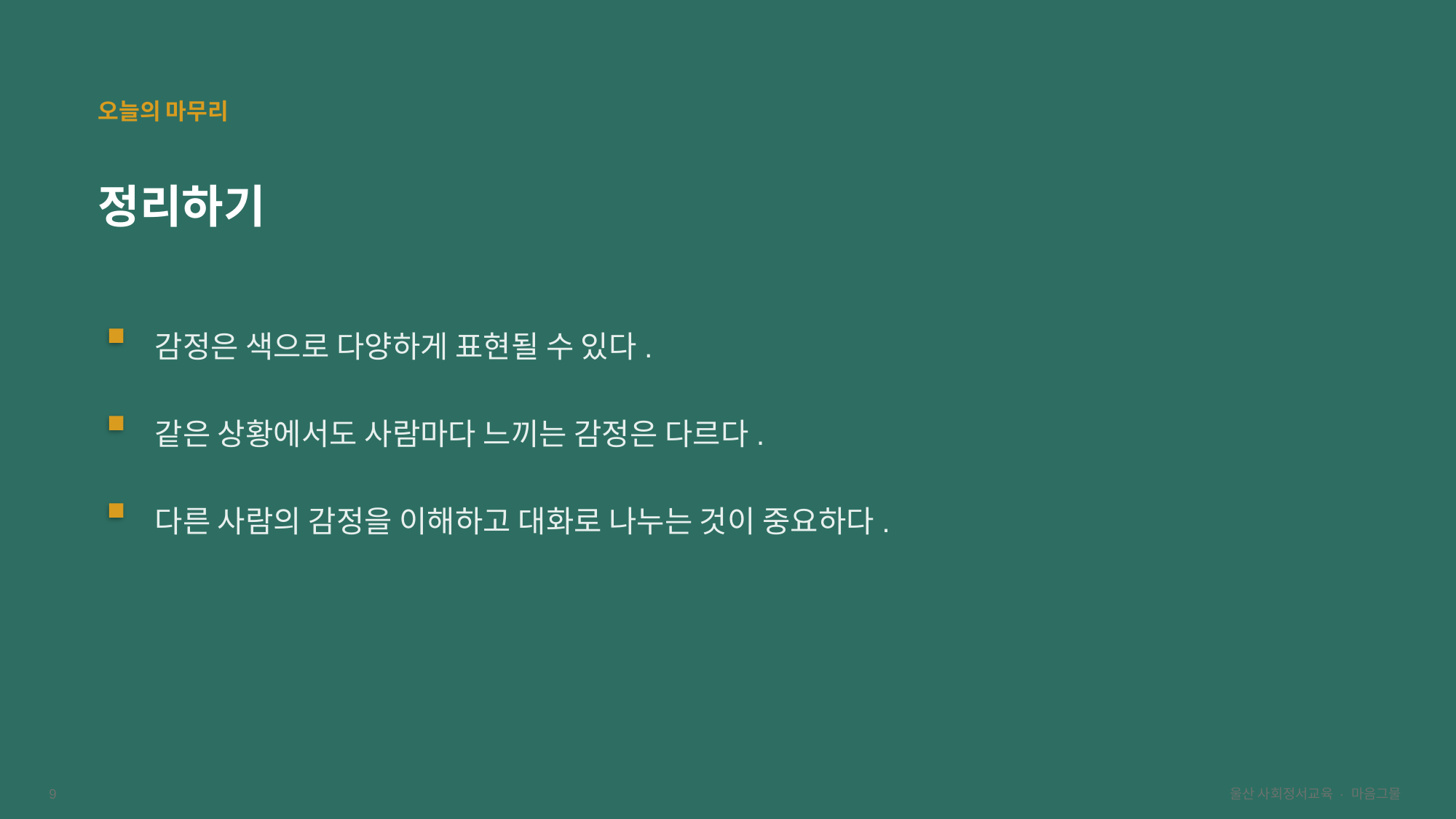

오늘의 마무리
정리하기
감정은 색으로 다양하게 표현될 수 있다.

같은 상황에서도 사람마다 느끼는 감정은 다르다.

다른 사람의 감정을 이해하고 대화로 나누는 것이 중요하다.

9
울산 사회정서교육 · 마음그물